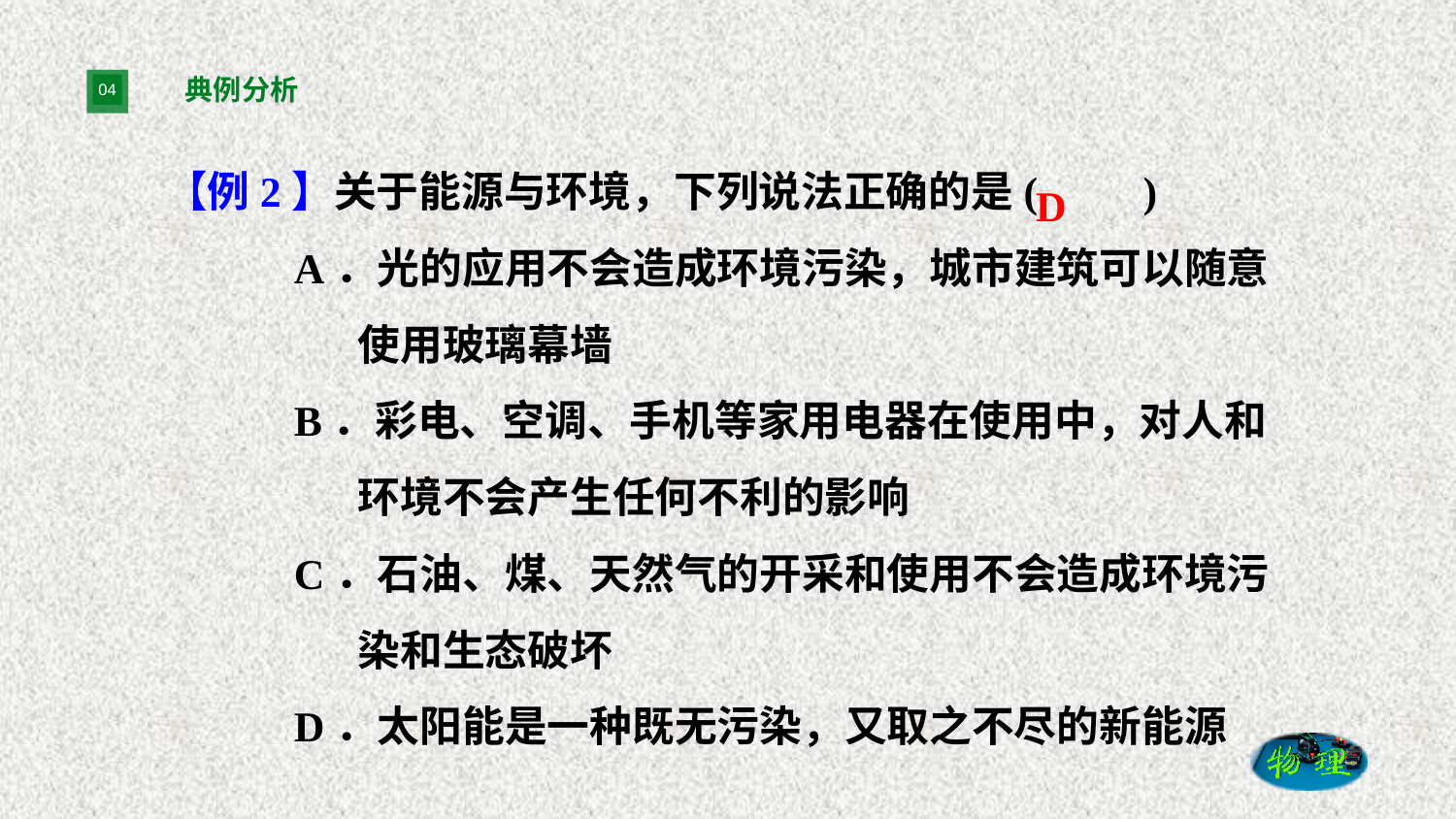

# 典例分析
【例2】关于能源与环境，下列说法正确的是(　　)
A．光的应用不会造成环境污染，城市建筑可以随意使用玻璃幕墙
B．彩电、空调、手机等家用电器在使用中，对人和环境不会产生任何不利的影响
C．石油、煤、天然气的开采和使用不会造成环境污染和生态破坏
D．太阳能是一种既无污染，又取之不尽的新能源
D